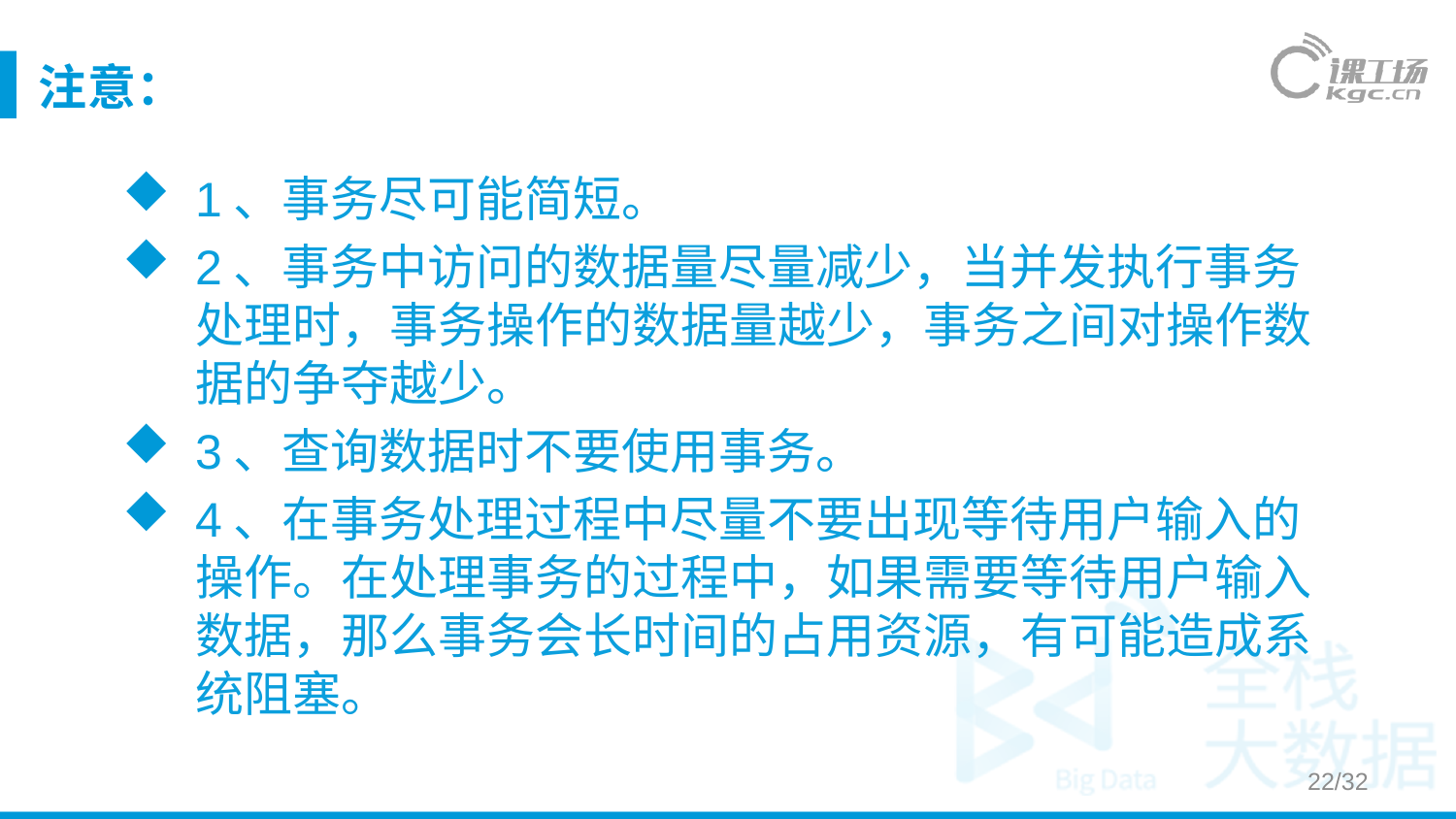

# 注意：
1、事务尽可能简短。
2、事务中访问的数据量尽量减少，当并发执行事务处理时，事务操作的数据量越少，事务之间对操作数据的争夺越少。
3、查询数据时不要使用事务。
4、在事务处理过程中尽量不要出现等待用户输入的操作。在处理事务的过程中，如果需要等待用户输入数据，那么事务会长时间的占用资源，有可能造成系统阻塞。
22/32